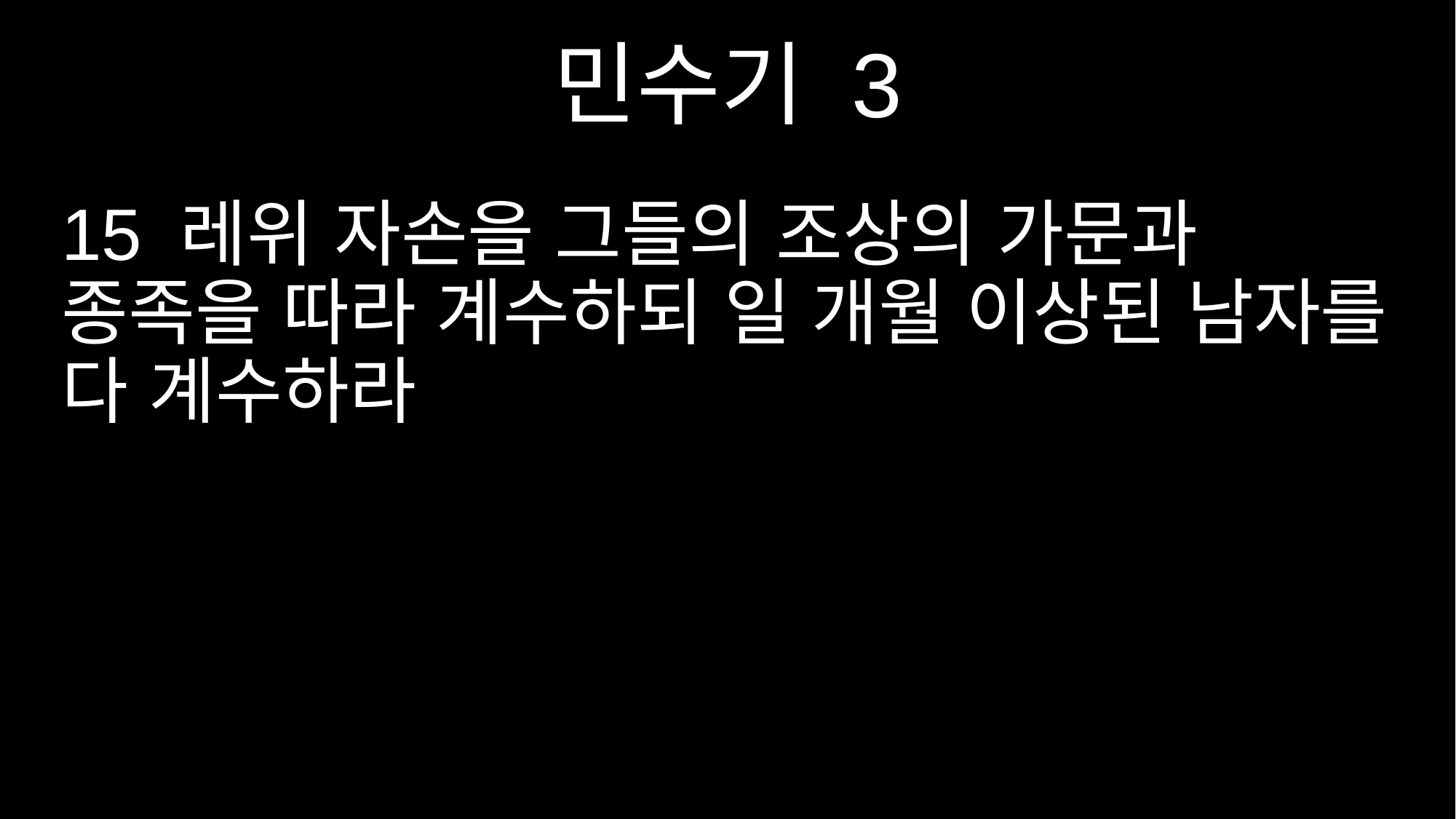

민수기 3
15 레위 자손을 그들의 조상의 가문과 종족을 따라 계수하되 일 개월 이상된 남자를 다 계수하라